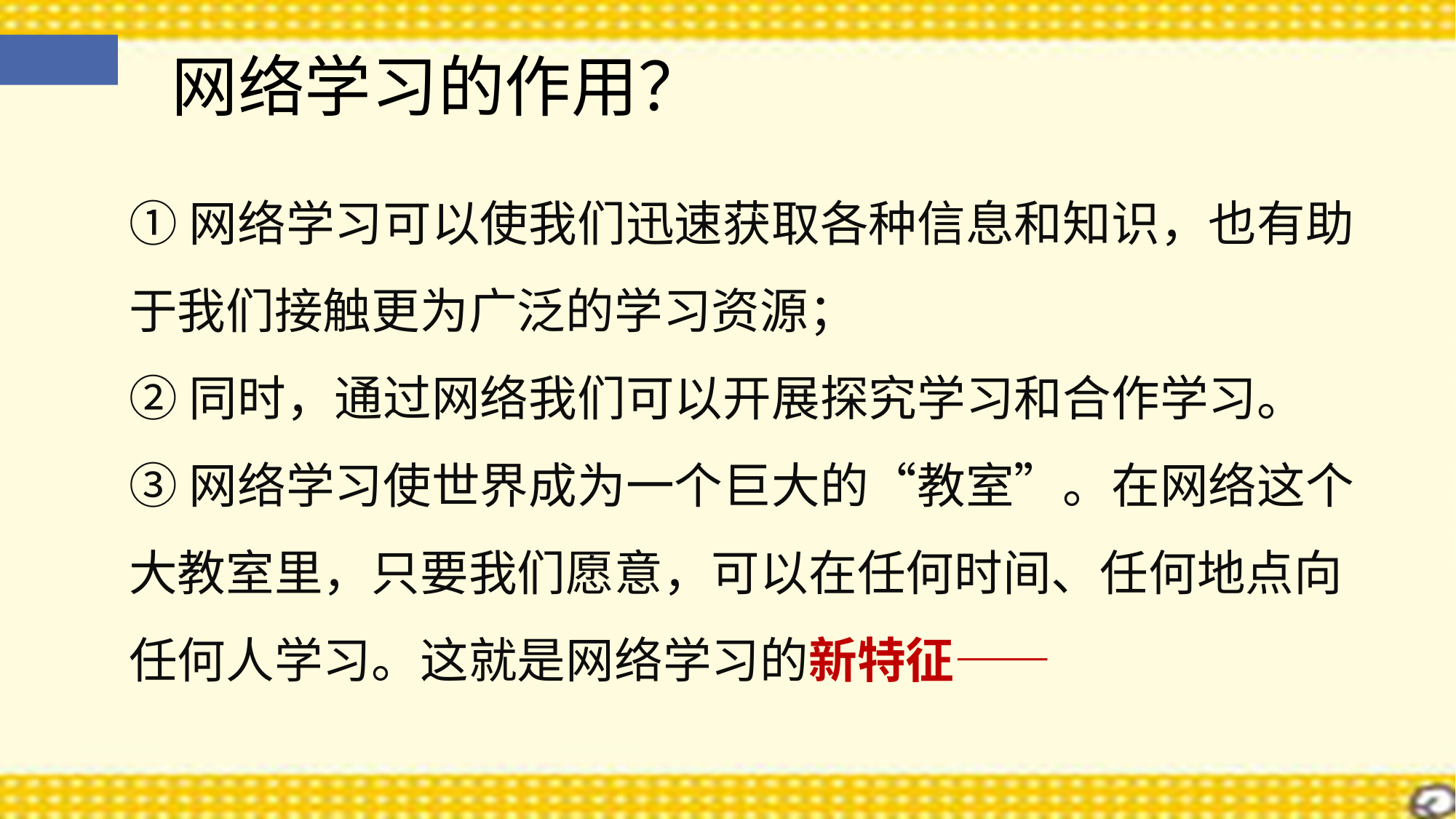

网络学习的作用？
①网络学习可以使我们迅速获取各种信息和知识，也有助于我们接触更为广泛的学习资源；
②同时，通过网络我们可以开展探究学习和合作学习。
③网络学习使世界成为一个巨大的“教室”。在网络这个大教室里，只要我们愿意，可以在任何时间、任何地点向任何人学习。这就是网络学习的新特征——